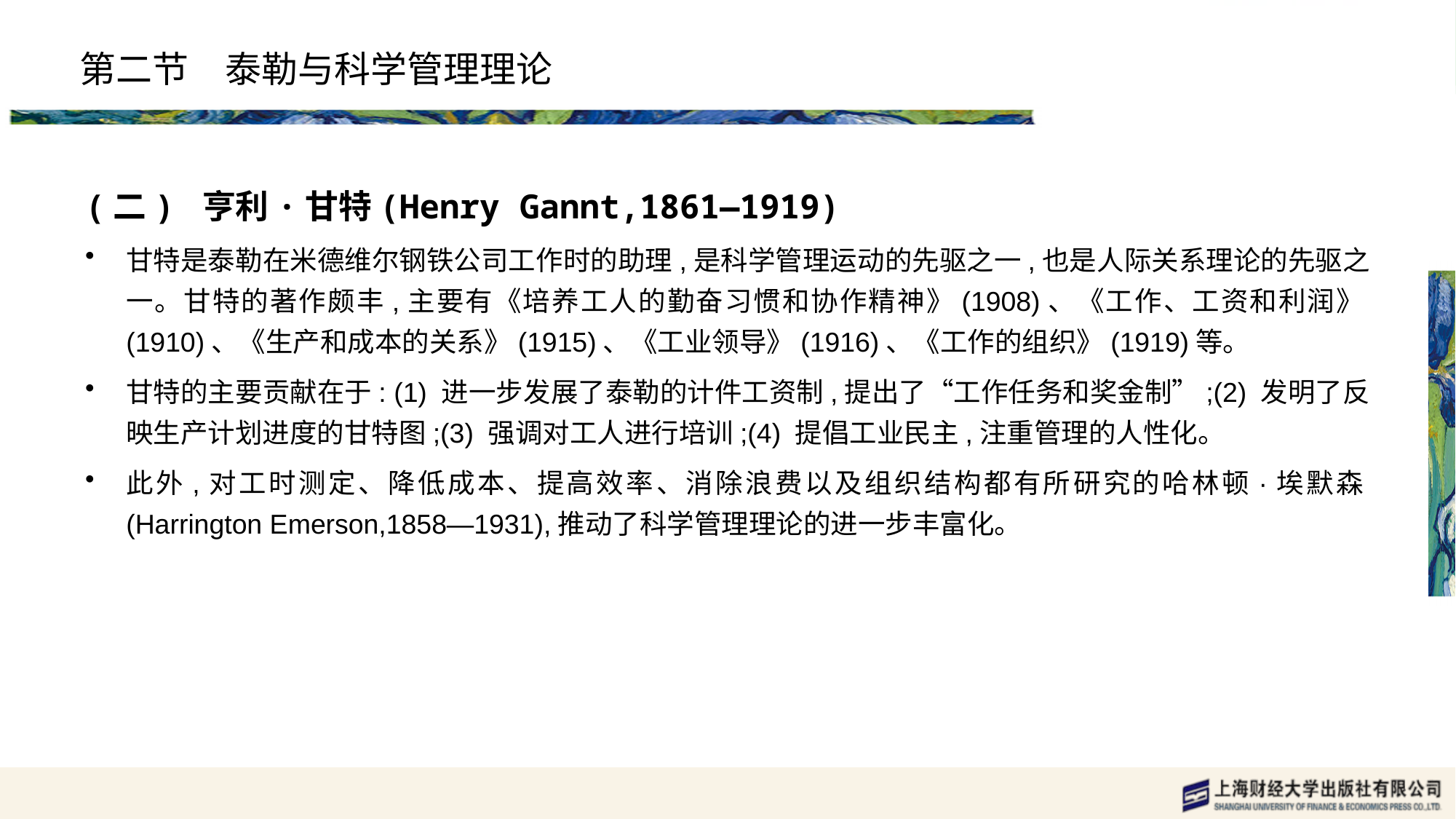

# 第二节　泰勒与科学管理理论
(二) 亨利·甘特(Henry Gannt,1861—1919)
甘特是泰勒在米德维尔钢铁公司工作时的助理,是科学管理运动的先驱之一,也是人际关系理论的先驱之一。甘特的著作颇丰,主要有《培养工人的勤奋习惯和协作精神》(1908)、《工作、工资和利润》(1910)、《生产和成本的关系》(1915)、《工业领导》(1916)、《工作的组织》(1919)等。
甘特的主要贡献在于: (1) 进一步发展了泰勒的计件工资制,提出了“工作任务和奖金制”;(2) 发明了反映生产计划进度的甘特图;(3) 强调对工人进行培训;(4) 提倡工业民主,注重管理的人性化。
此外,对工时测定、降低成本、提高效率、消除浪费以及组织结构都有所研究的哈林顿·埃默森(Harrington Emerson,1858—1931),推动了科学管理理论的进一步丰富化。